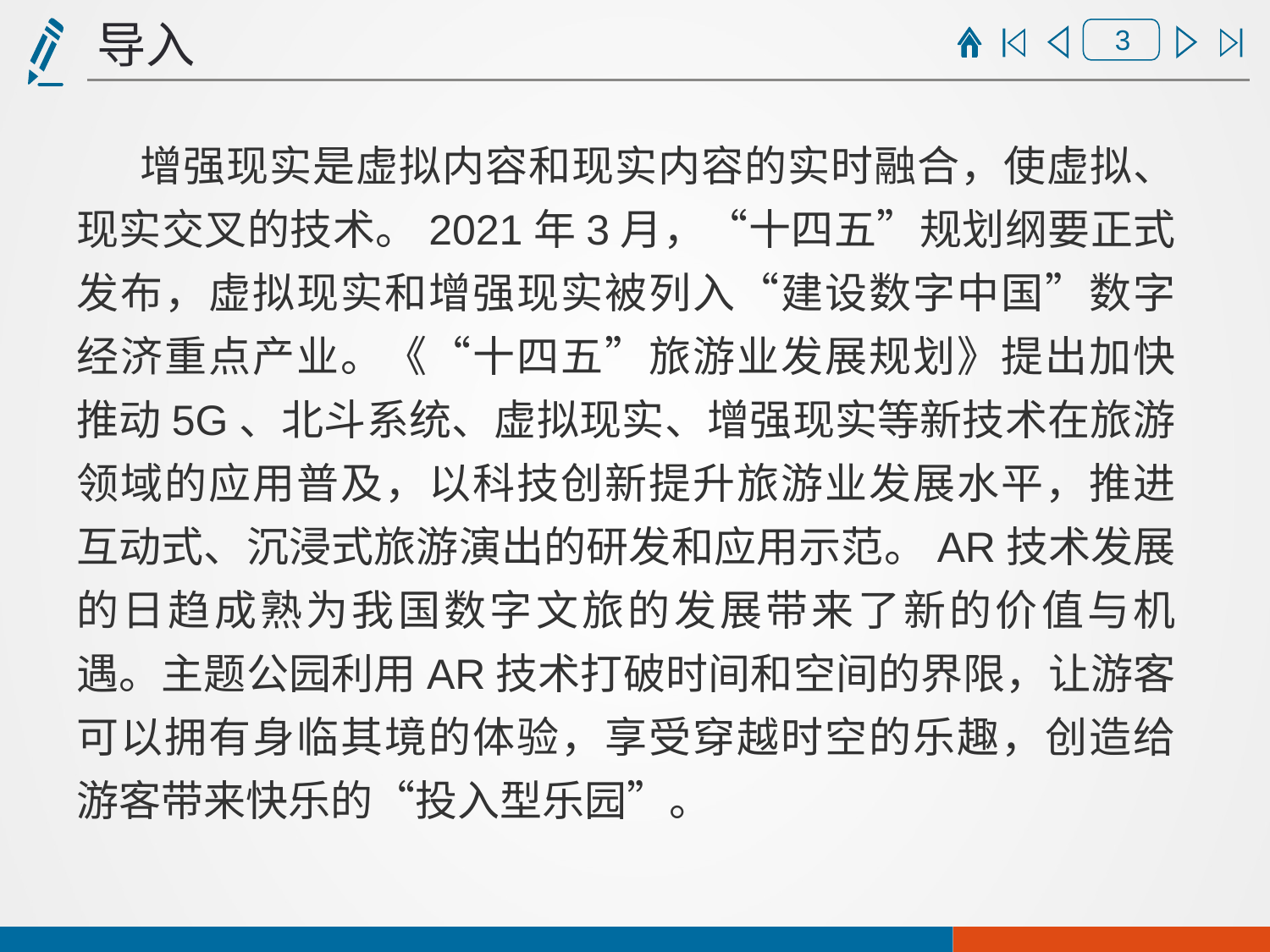

导入

增强现实是虚拟内容和现实内容的实时融合，使虚拟、现实交叉的技术。2021年3月，“十四五”规划纲要正式发布，虚拟现实和增强现实被列入“建设数字中国”数字经济重点产业。《“十四五”旅游业发展规划》提出加快推动5G、北斗系统、虚拟现实、增强现实等新技术在旅游领域的应用普及，以科技创新提升旅游业发展水平，推进互动式、沉浸式旅游演出的研发和应用示范。AR技术发展的日趋成熟为我国数字文旅的发展带来了新的价值与机遇。主题公园利用AR技术打破时间和空间的界限，让游客可以拥有身临其境的体验，享受穿越时空的乐趣，创造给游客带来快乐的“投入型乐园”。